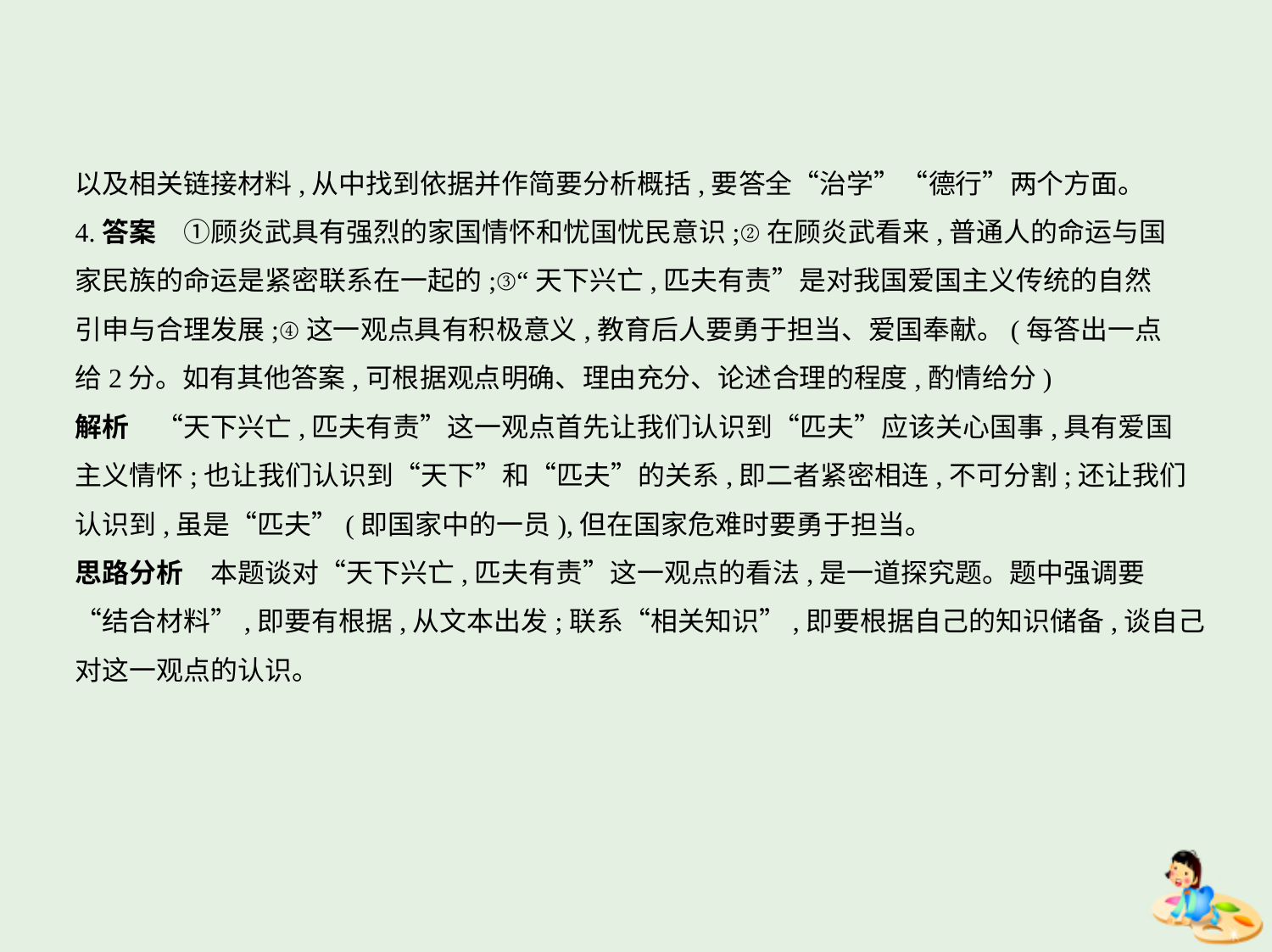

以及相关链接材料,从中找到依据并作简要分析概括,要答全“治学”“德行”两个方面。
4.答案　①顾炎武具有强烈的家国情怀和忧国忧民意识;②在顾炎武看来,普通人的命运与国
家民族的命运是紧密联系在一起的;③“天下兴亡,匹夫有责”是对我国爱国主义传统的自然
引申与合理发展;④这一观点具有积极意义,教育后人要勇于担当、爱国奉献。(每答出一点
给2分。如有其他答案,可根据观点明确、理由充分、论述合理的程度,酌情给分)
解析　“天下兴亡,匹夫有责”这一观点首先让我们认识到“匹夫”应该关心国事,具有爱国
主义情怀;也让我们认识到“天下”和“匹夫”的关系,即二者紧密相连,不可分割;还让我们
认识到,虽是“匹夫”(即国家中的一员),但在国家危难时要勇于担当。
思路分析　本题谈对“天下兴亡,匹夫有责”这一观点的看法,是一道探究题。题中强调要
“结合材料”,即要有根据,从文本出发;联系“相关知识”,即要根据自己的知识储备,谈自己
对这一观点的认识。